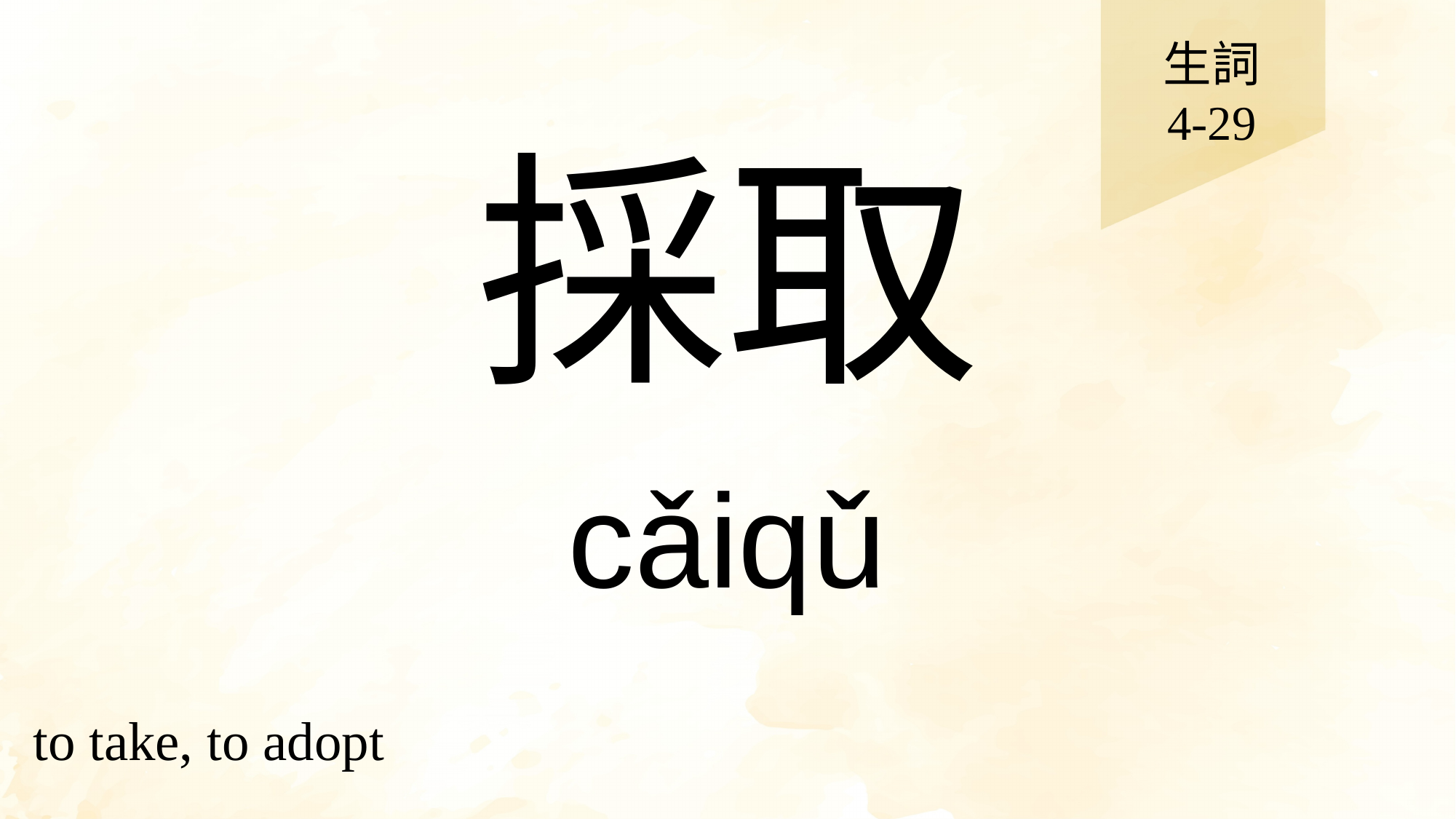

生詞
4-29
# 採取
cǎiqǔ
to take, to adopt